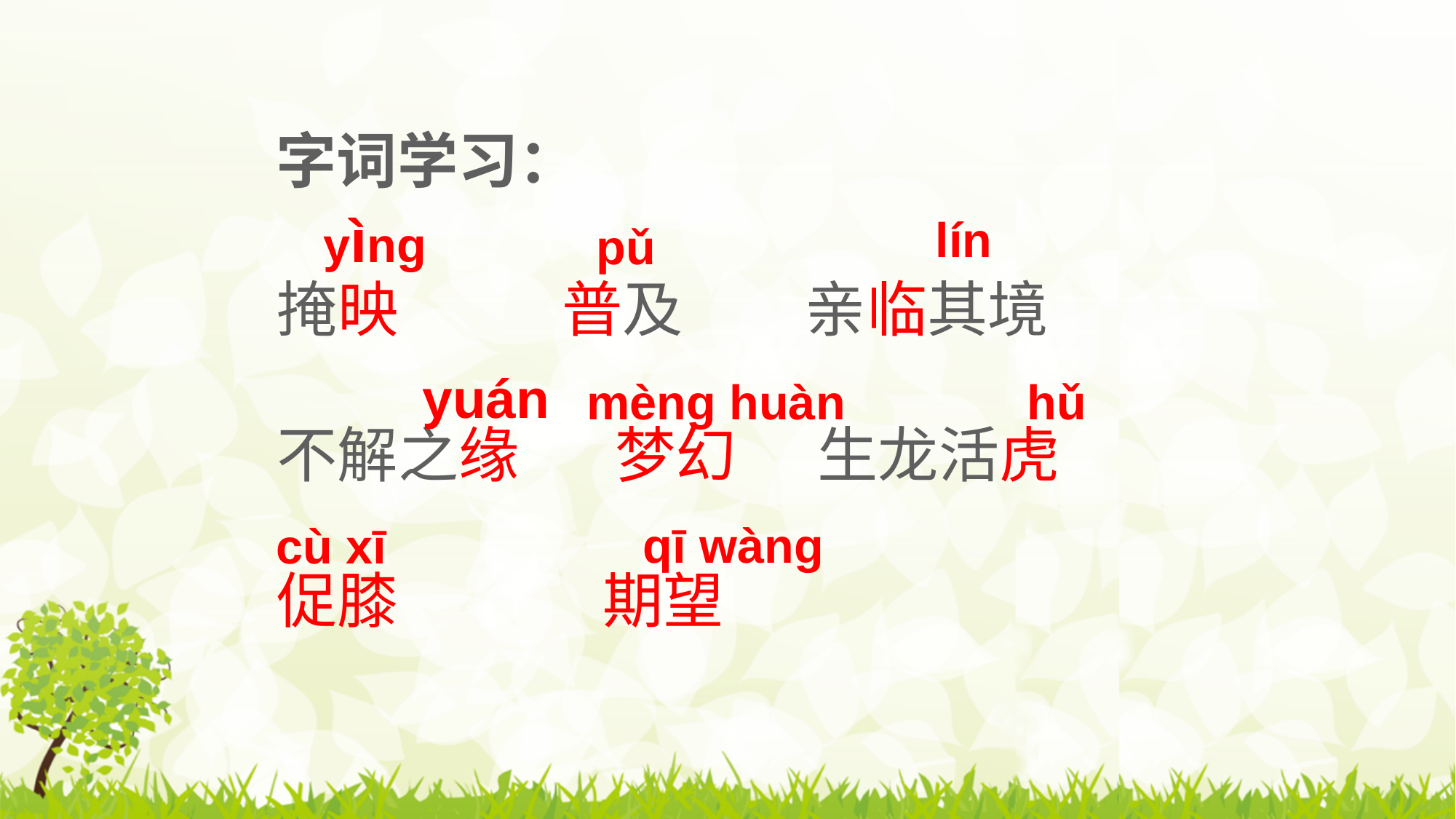

字词学习：
 yìng
lín
pǔ
掩映            普及         亲临其境

不解之缘       梦幻      生龙活虎

促膝               期望
yuán
mèng huàn
 hǔ
qī wàng
cù xī